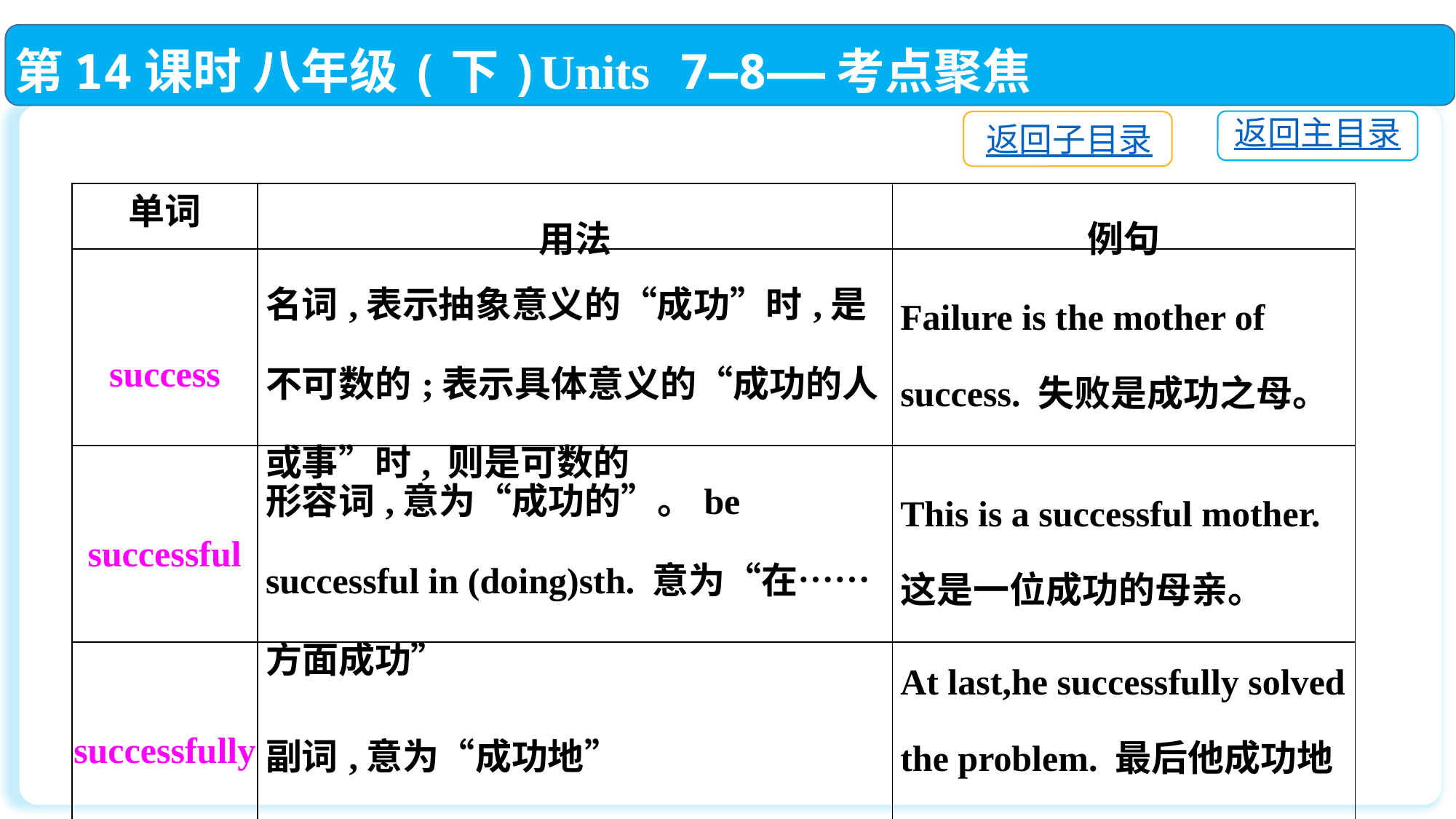

第14课时 八年级(下)Units 7—8——考点聚焦

返回主目录

返回子目录
| 单词 | 用法 | 例句 |
| --- | --- | --- |
| success | 名词,表示抽象意义的“成功”时,是不可数的;表示具体意义的“成功的人或事”时, 则是可数的 | Failure is the mother of success. 失败是成功之母。 |
| successful | 形容词,意为“成功的”。be successful in (doing)sth. 意为“在……方面成功” | This is a successful mother. 这是一位成功的母亲。 |
| successfully | 副词,意为“成功地” | At last,he successfully solved the problem. 最后他成功地解决了问题。 |